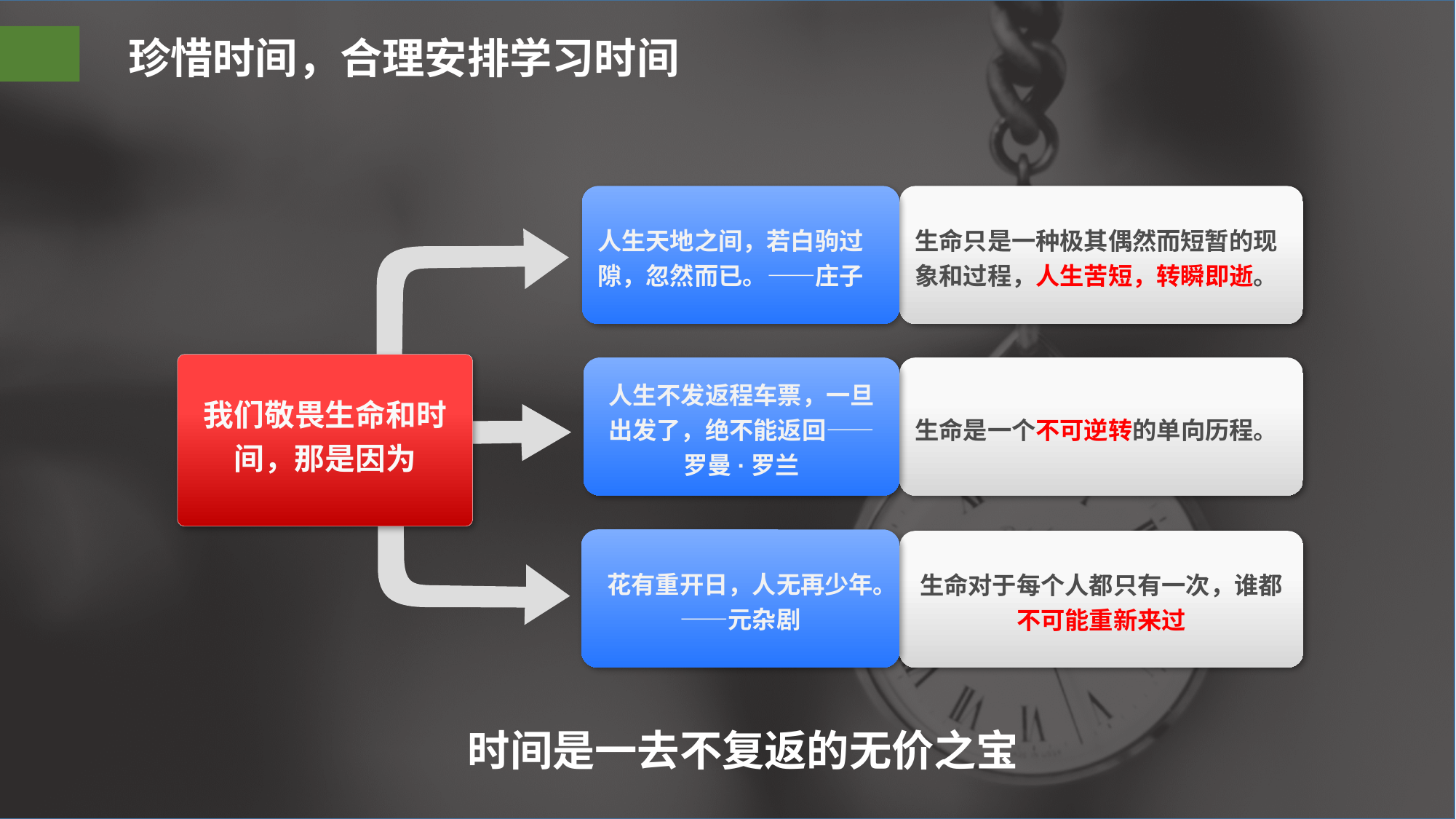

珍惜时间，合理安排学习时间
人生天地之间，若白驹过隙，忽然而已。——庄子
生命只是一种极其偶然而短暂的现象和过程，人生苦短，转瞬即逝。

我们敬畏生命和时间，那是因为
人生不发返程车票，一旦出发了，绝不能返回——罗曼·罗兰
生命是一个不可逆转的单向历程。

花有重开日，人无再少年。——元杂剧
生命对于每个人都只有一次，谁都不可能重新来过
时间是一去不复返的无价之宝